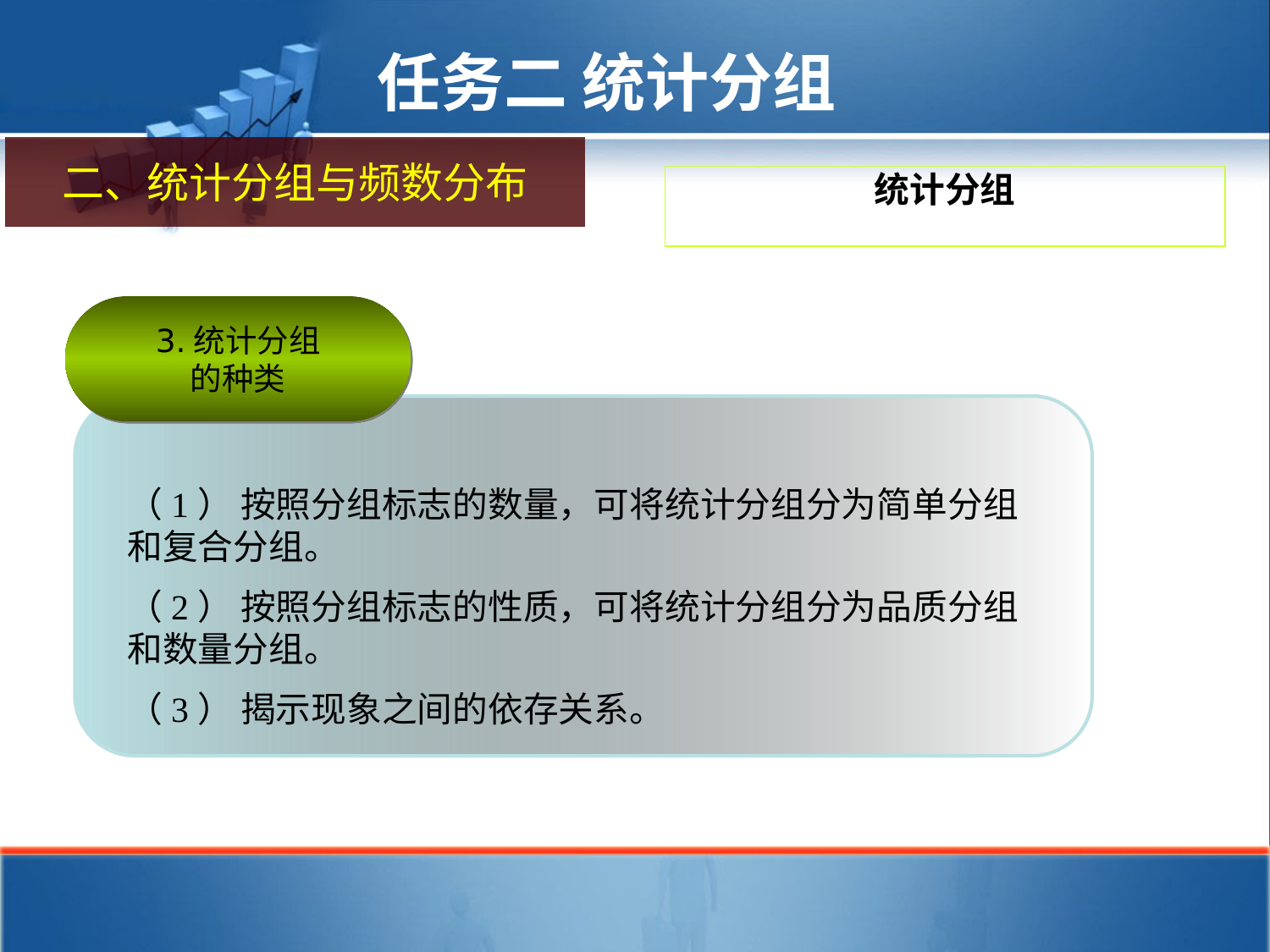

任务二 统计分组
二、统计分组与频数分布
统计分组
3.统计分组
的种类

（1） 按照分组标志的数量，可将统计分组分为简单分组和复合分组。
（2） 按照分组标志的性质，可将统计分组分为品质分组和数量分组。
（3） 揭示现象之间的依存关系。